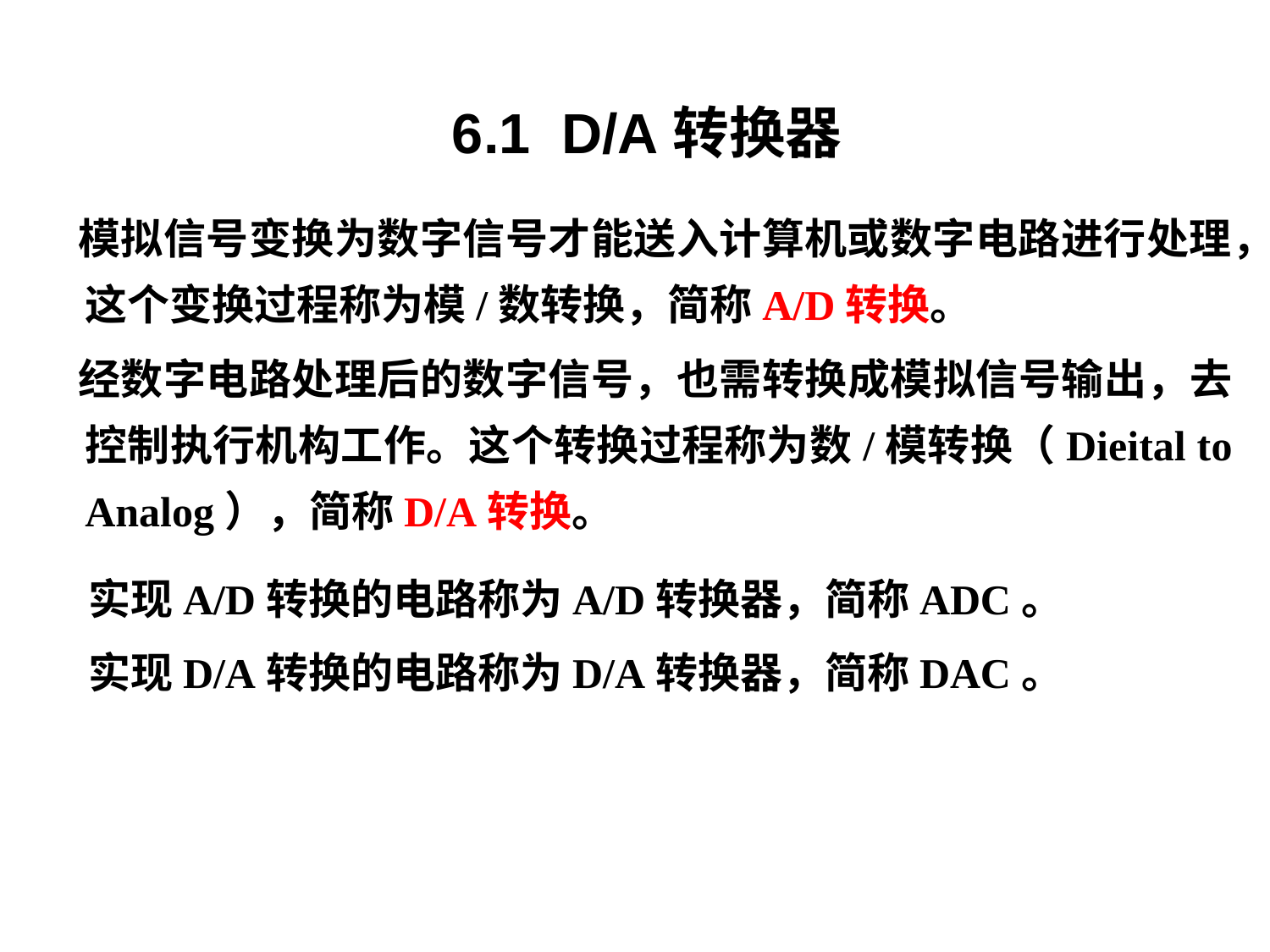

# 6.1  D/A转换器
   模拟信号变换为数字信号才能送入计算机或数字电路进行处理，这个变换过程称为模/数转换，简称A/D转换。
   经数字电路处理后的数字信号，也需转换成模拟信号输出，去控制执行机构工作。这个转换过程称为数/模转换（Dieital to Analog），简称D/A转换。

   实现A/D转换的电路称为A/D转换器，简称ADC。
   实现D/A转换的电路称为D/A转换器，简称DAC。